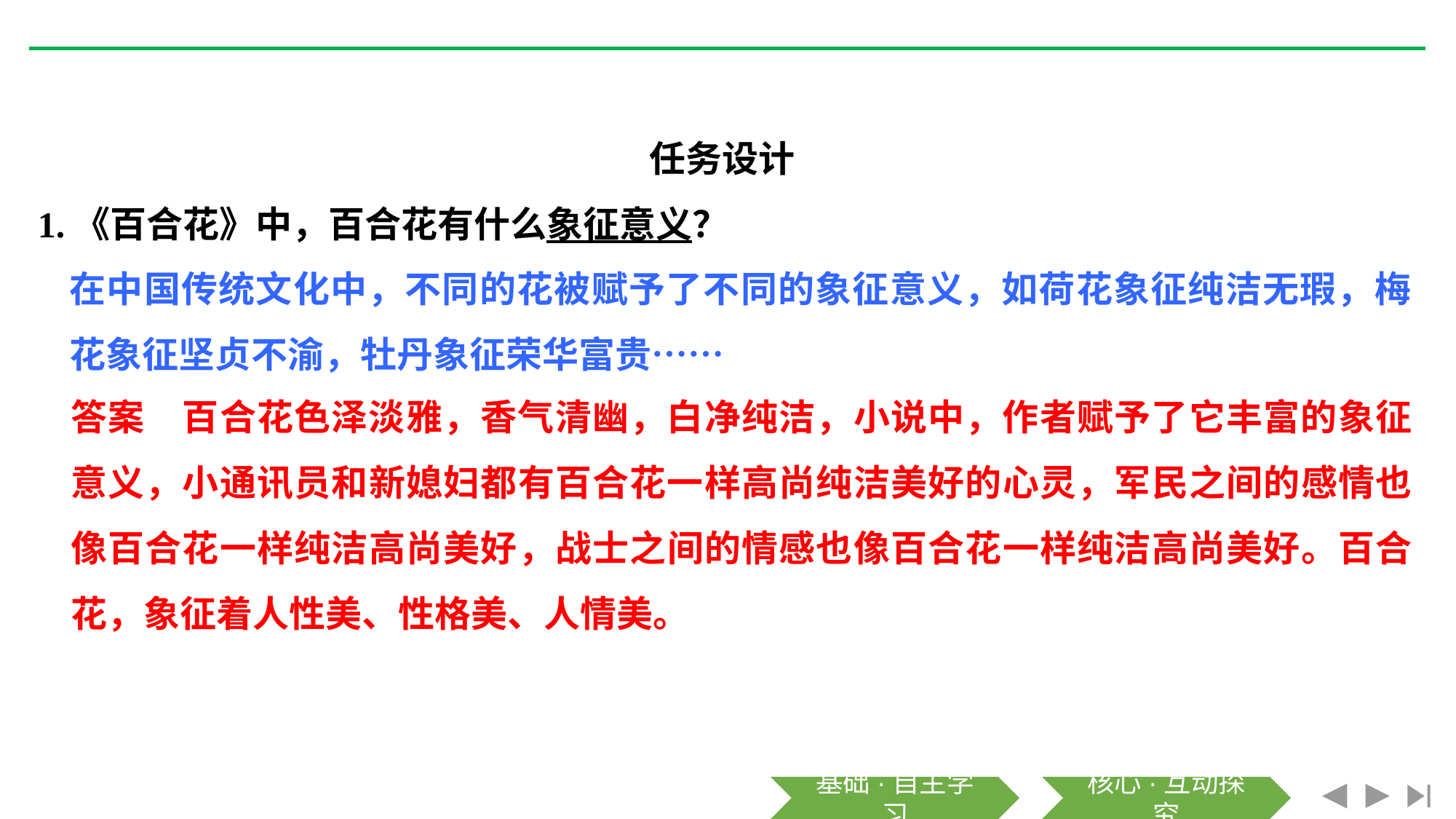

任务设计
1.《百合花》中，百合花有什么象征意义？
在中国传统文化中，不同的花被赋予了不同的象征意义，如荷花象征纯洁无瑕，梅花象征坚贞不渝，牡丹象征荣华富贵……
答案　百合花色泽淡雅，香气清幽，白净纯洁，小说中，作者赋予了它丰富的象征意义，小通讯员和新媳妇都有百合花一样高尚纯洁美好的心灵，军民之间的感情也像百合花一样纯洁高尚美好，战士之间的情感也像百合花一样纯洁高尚美好。百合花，象征着人性美、性格美、人情美。